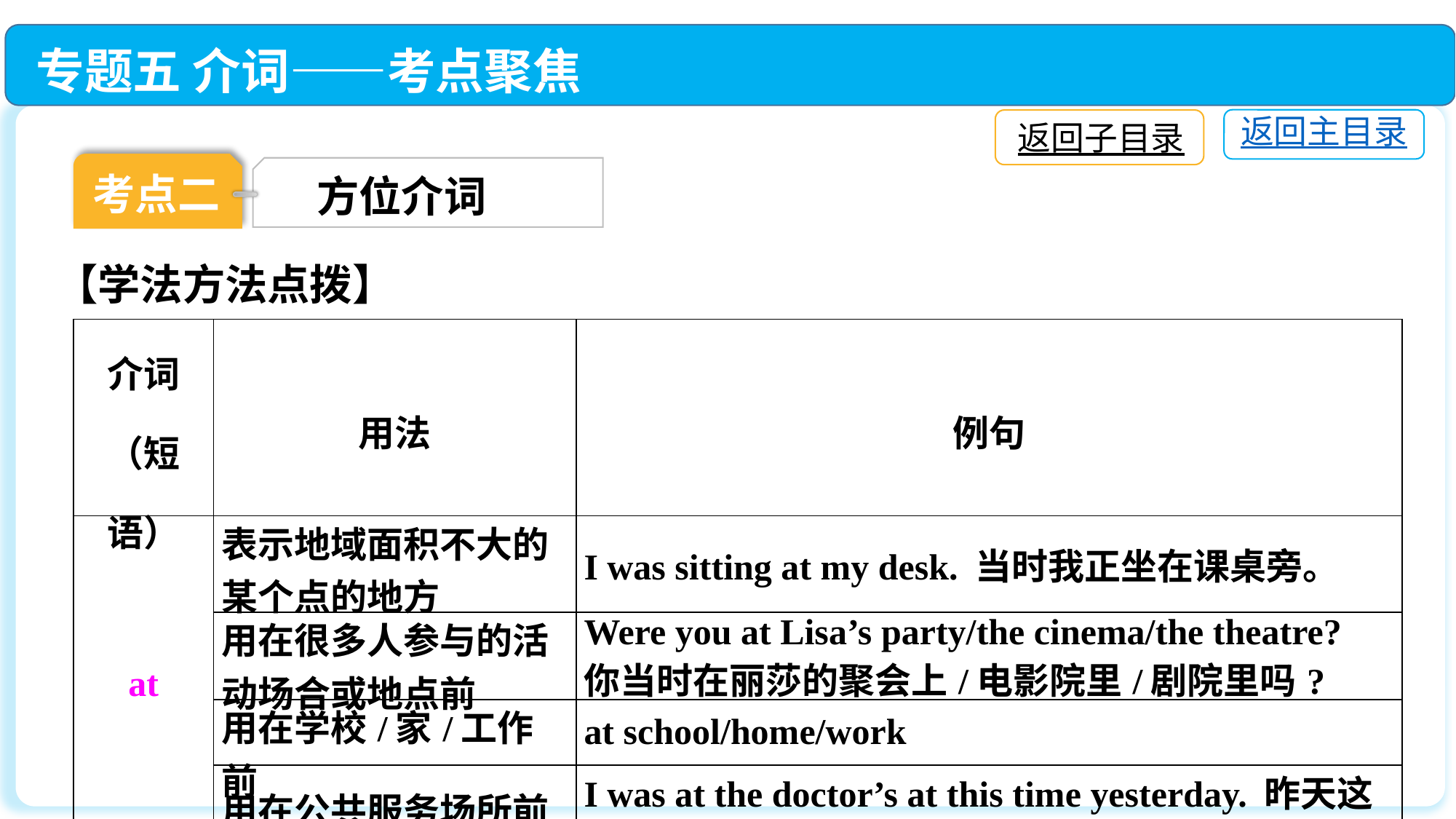

专题五 介词——考点聚焦

返回主目录

返回子目录
考点二
方位介词

【学法方法点拨】
| 介词（短语） | 用法 | 例句 |
| --- | --- | --- |
| at | 表示地域面积不大的某个点的地方 | I was sitting at my desk. 当时我正坐在课桌旁。 |
|  | 用在很多人参与的活动场合或地点前 | Were you at Lisa’s party/the cinema/the theatre? 你当时在丽莎的聚会上/电影院里/剧院里吗? |
|  | 用在学校/家/工作前 | at school/home/work |
|  | 用在公共服务场所前 | I was at the doctor’s at this time yesterday. 昨天这个时候我在诊所里。 |